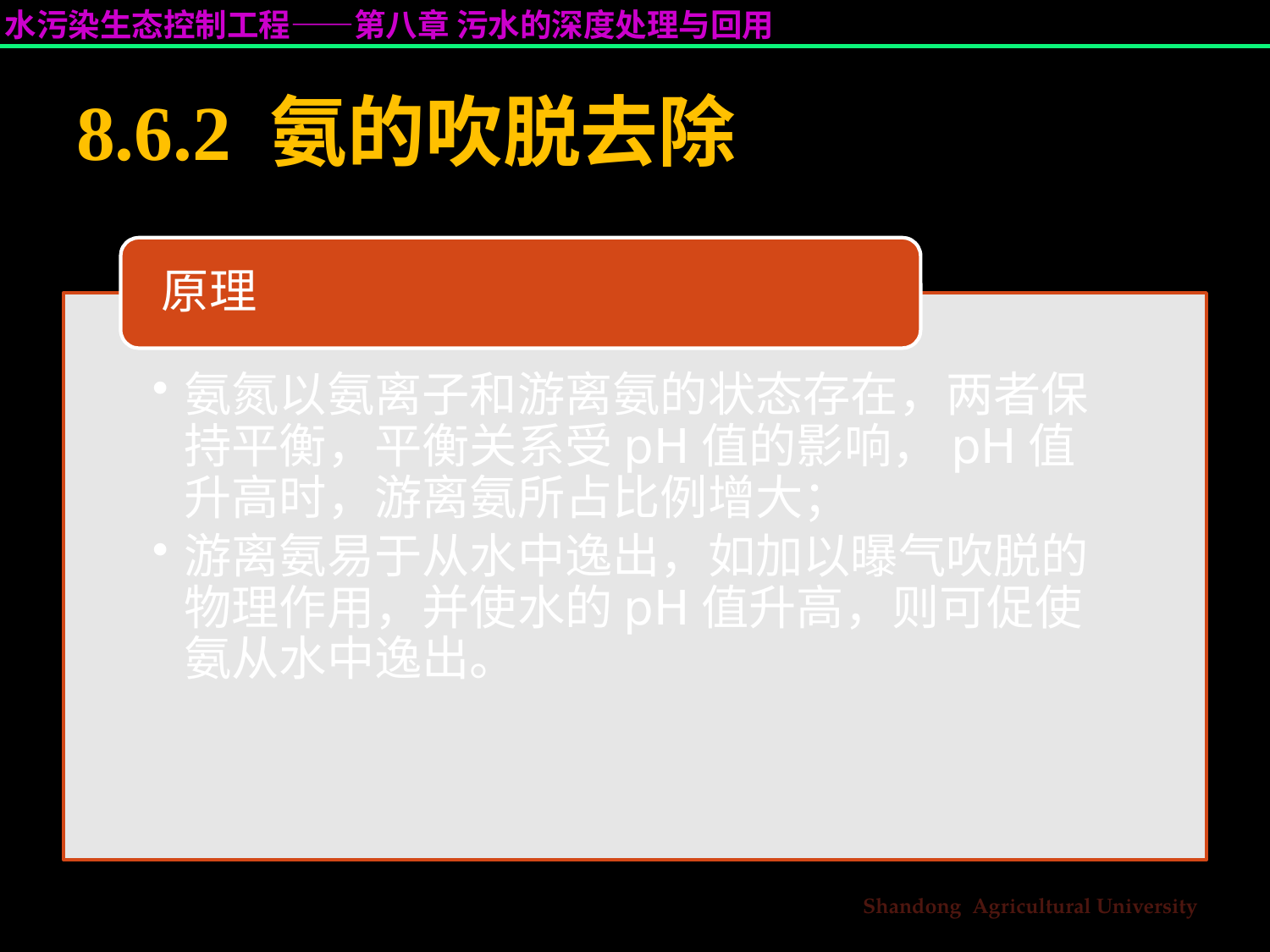

# 8.6.2 氨的吹脱去除
氨氮以氨离子和游离氨的状态存在，两者保持平衡，平衡关系受pH值的影响，pH值升高时，游离氨所占比例增大；
游离氨易于从水中逸出，如加以曝气吹脱的物理作用，并使水的pH值升高，则可促使氨从水中逸出。
原理